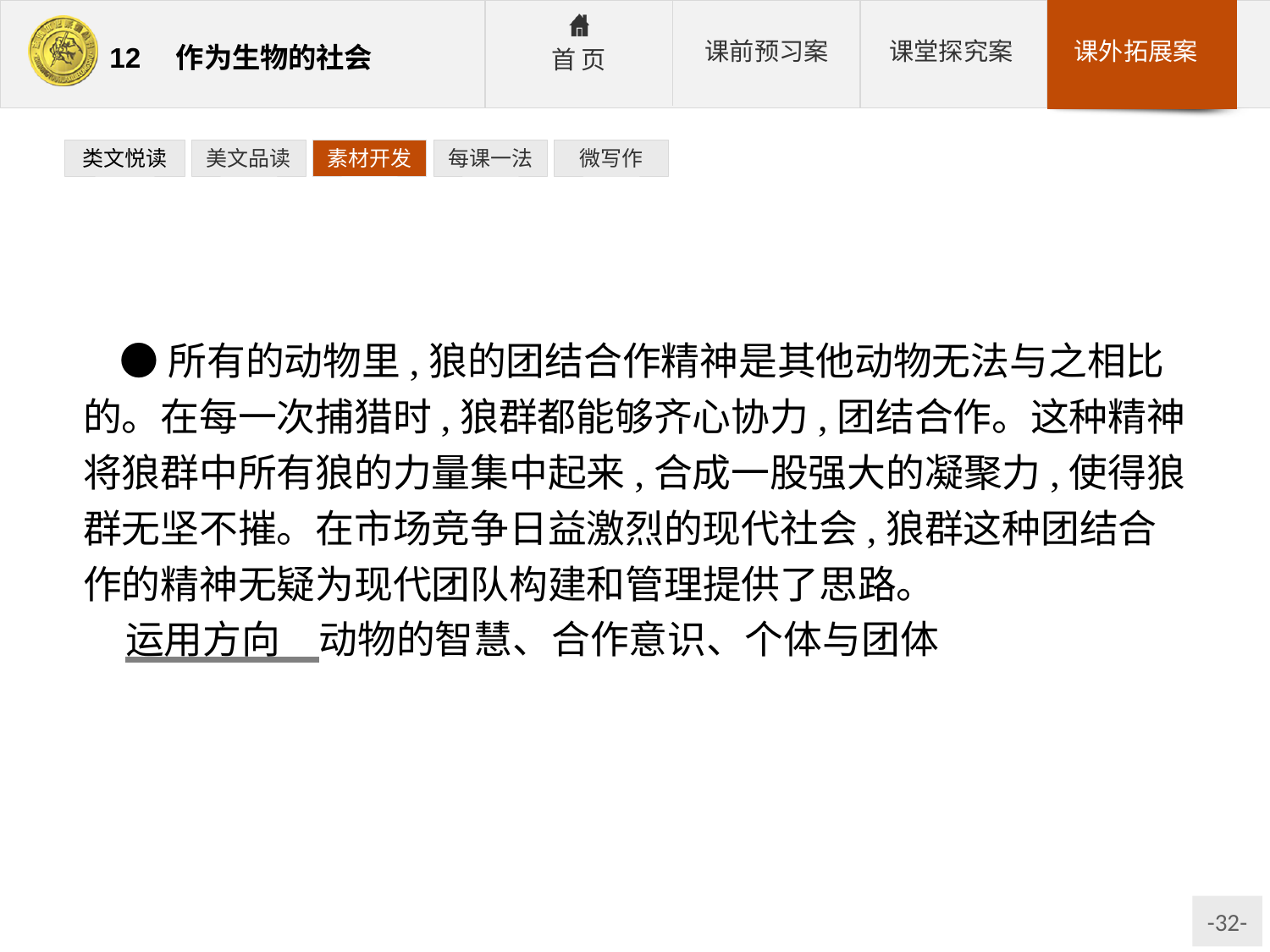

类文悦读
美文品读
素材开发
每课一法
微写作
●所有的动物里,狼的团结合作精神是其他动物无法与之相比的。在每一次捕猎时,狼群都能够齐心协力,团结合作。这种精神将狼群中所有狼的力量集中起来,合成一股强大的凝聚力,使得狼群无坚不摧。在市场竞争日益激烈的现代社会,狼群这种团结合作的精神无疑为现代团队构建和管理提供了思路。
运用方向　动物的智慧、合作意识、个体与团体